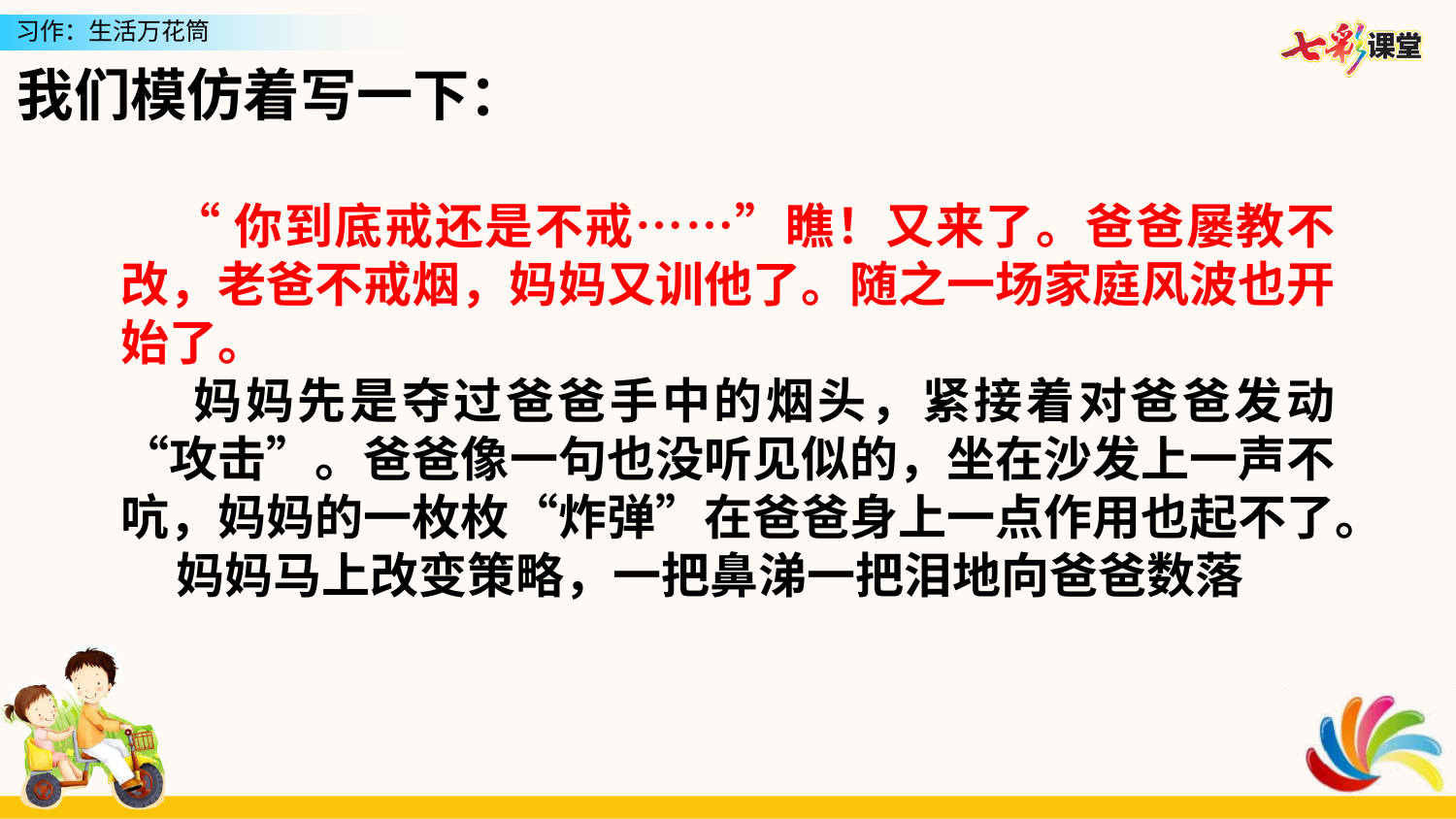

我们模仿着写一下：
    “你到底戒还是不戒……”瞧！又来了。爸爸屡教不改，老爸不戒烟，妈妈又训他了。随之一场家庭风波也开始了。
    妈妈先是夺过爸爸手中的烟头，紧接着对爸爸发动“攻击”。爸爸像一句也没听见似的，坐在沙发上一声不吭，妈妈的一枚枚“炸弹”在爸爸身上一点作用也起不了。
    妈妈马上改变策略，一把鼻涕一把泪地向爸爸数落